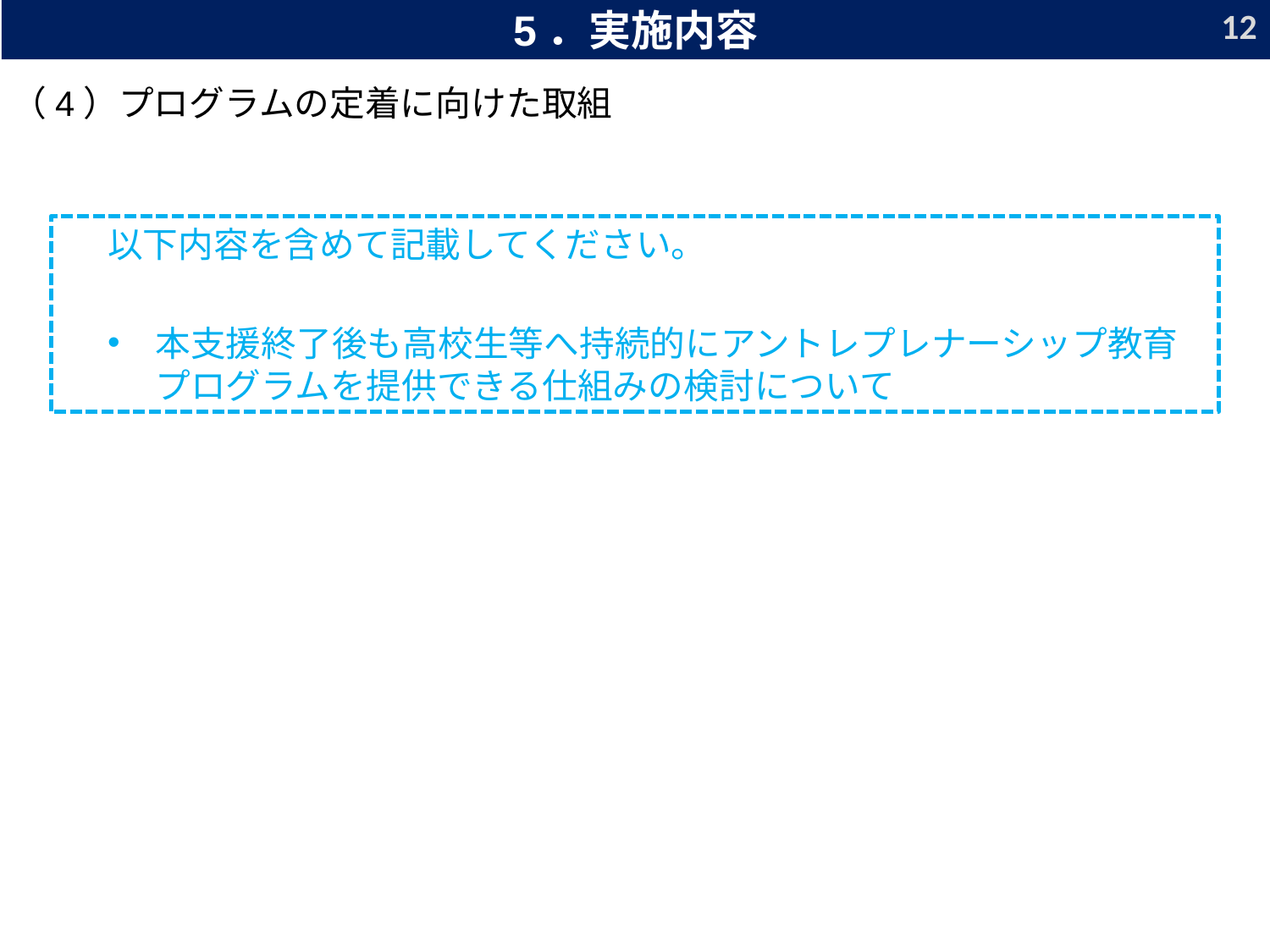

12
5．実施内容
（4）プログラムの定着に向けた取組
以下内容を含めて記載してください。

本支援終了後も高校生等へ持続的にアントレプレナーシップ教育プログラムを提供できる仕組みの検討について